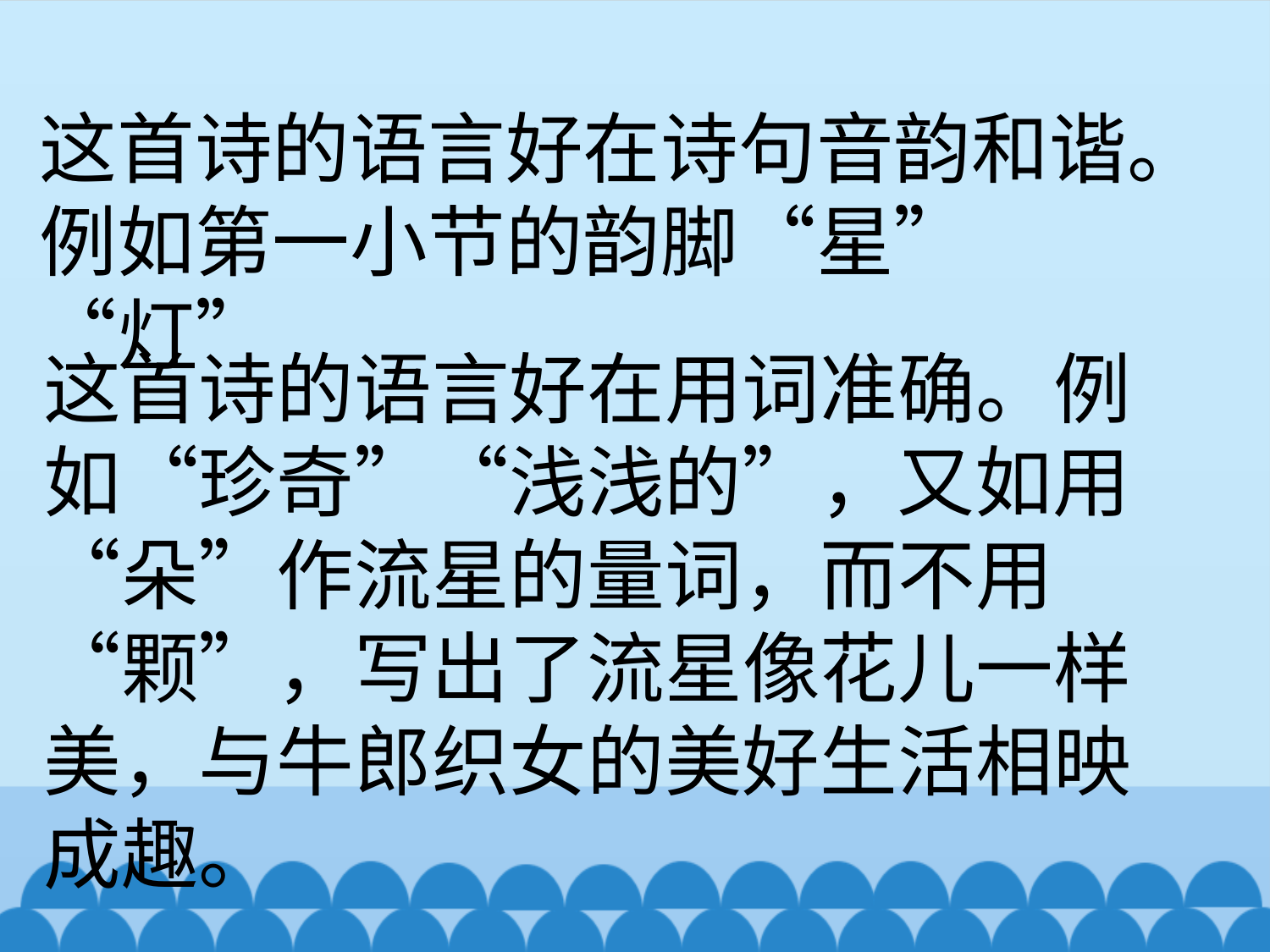

这首诗的语言好在诗句音韵和谐。例如第一小节的韵脚“星”“灯”
这首诗的语言好在用词准确。例如“珍奇”“浅浅的”，又如用“朵”作流星的量词，而不用“颗”，写出了流星像花儿一样美，与牛郎织女的美好生活相映成趣。